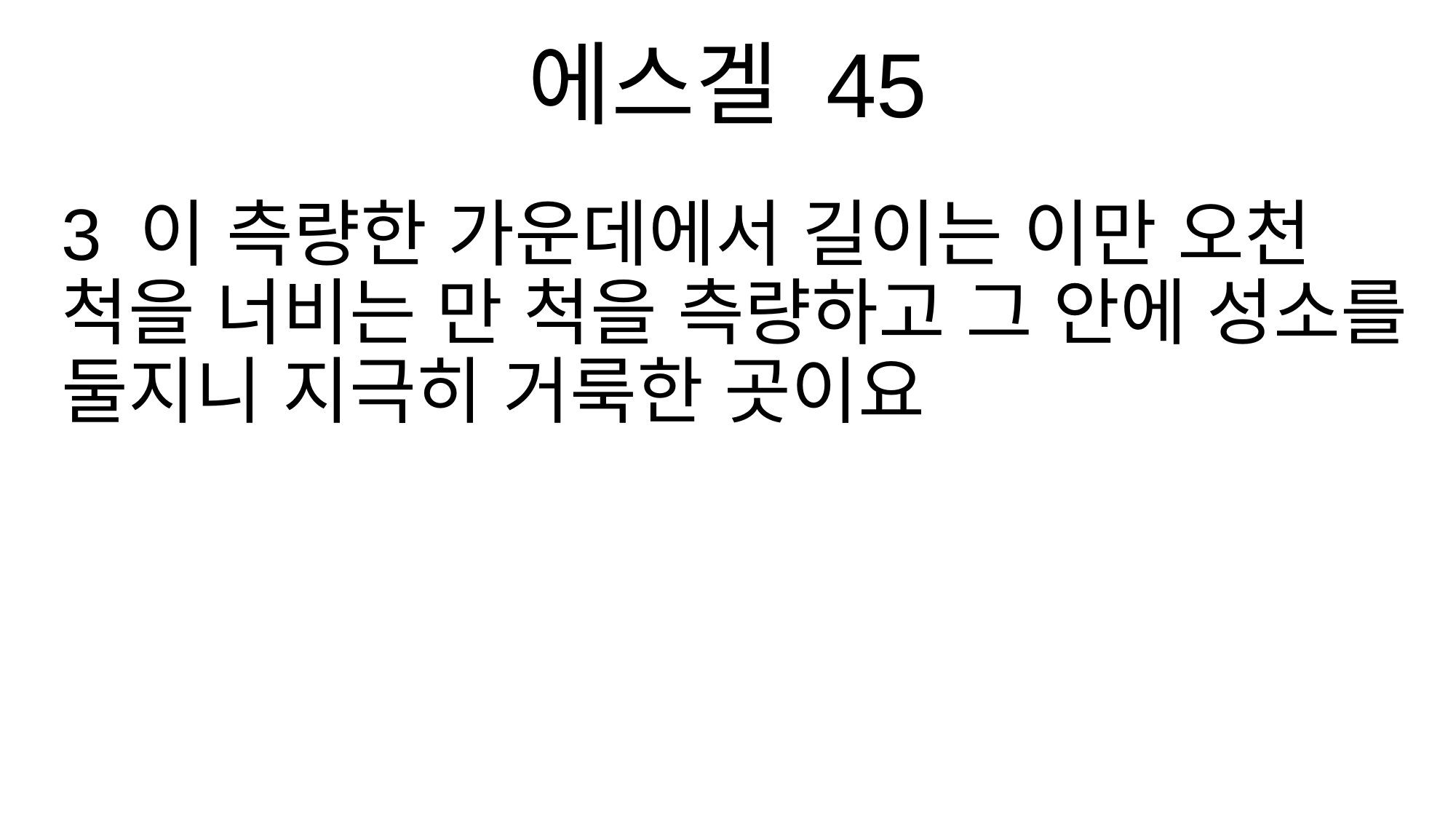

에스겔 45
3 이 측량한 가운데에서 길이는 이만 오천 척을 너비는 만 척을 측량하고 그 안에 성소를 둘지니 지극히 거룩한 곳이요